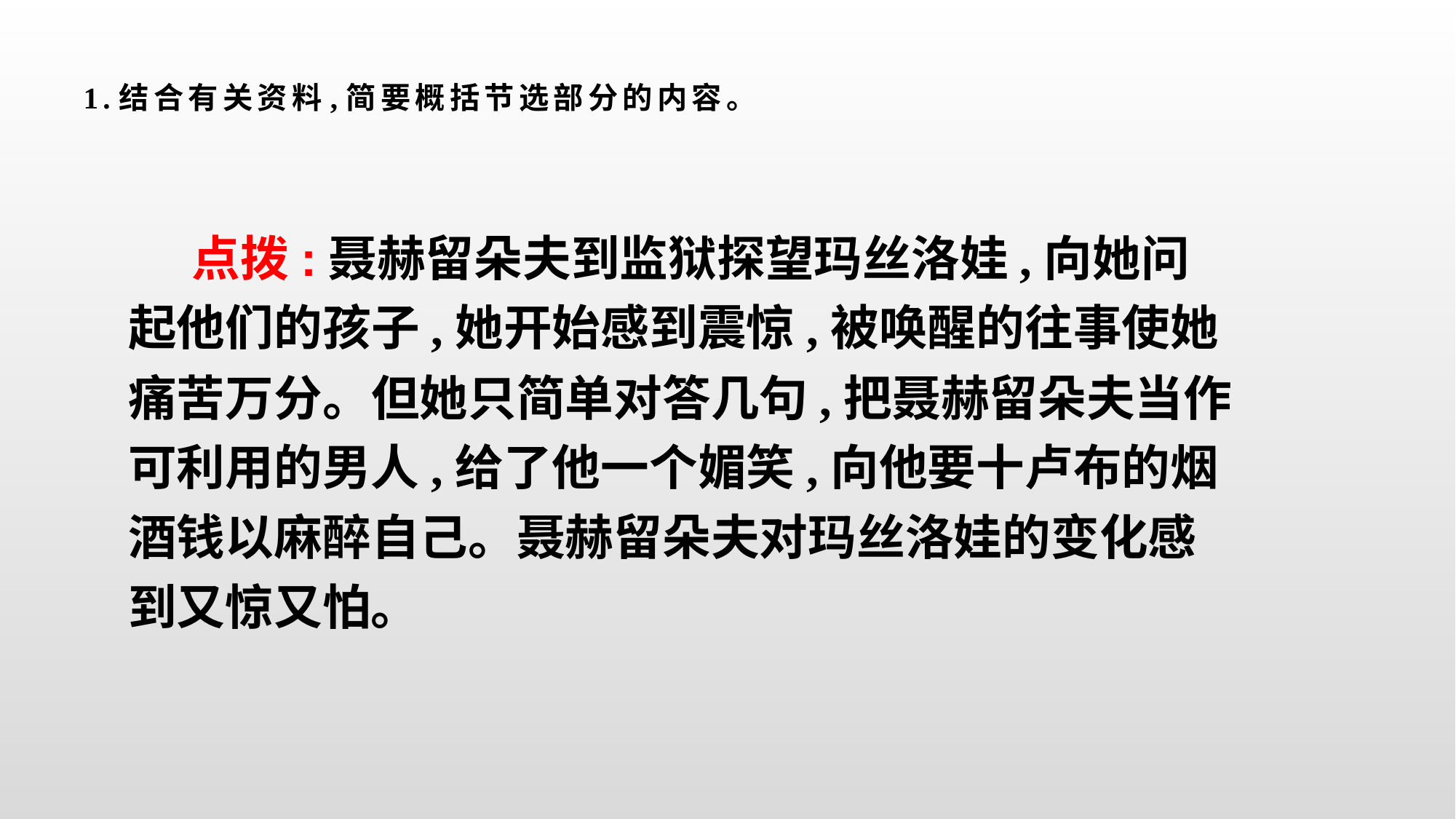

# 1.结合有关资料,简要概括节选部分的内容。
点拨:聂赫留朵夫到监狱探望玛丝洛娃,向她问起他们的孩子,她开始感到震惊,被唤醒的往事使她痛苦万分。但她只简单对答几句,把聂赫留朵夫当作可利用的男人,给了他一个媚笑,向他要十卢布的烟酒钱以麻醉自己。聂赫留朵夫对玛丝洛娃的变化感到又惊又怕。